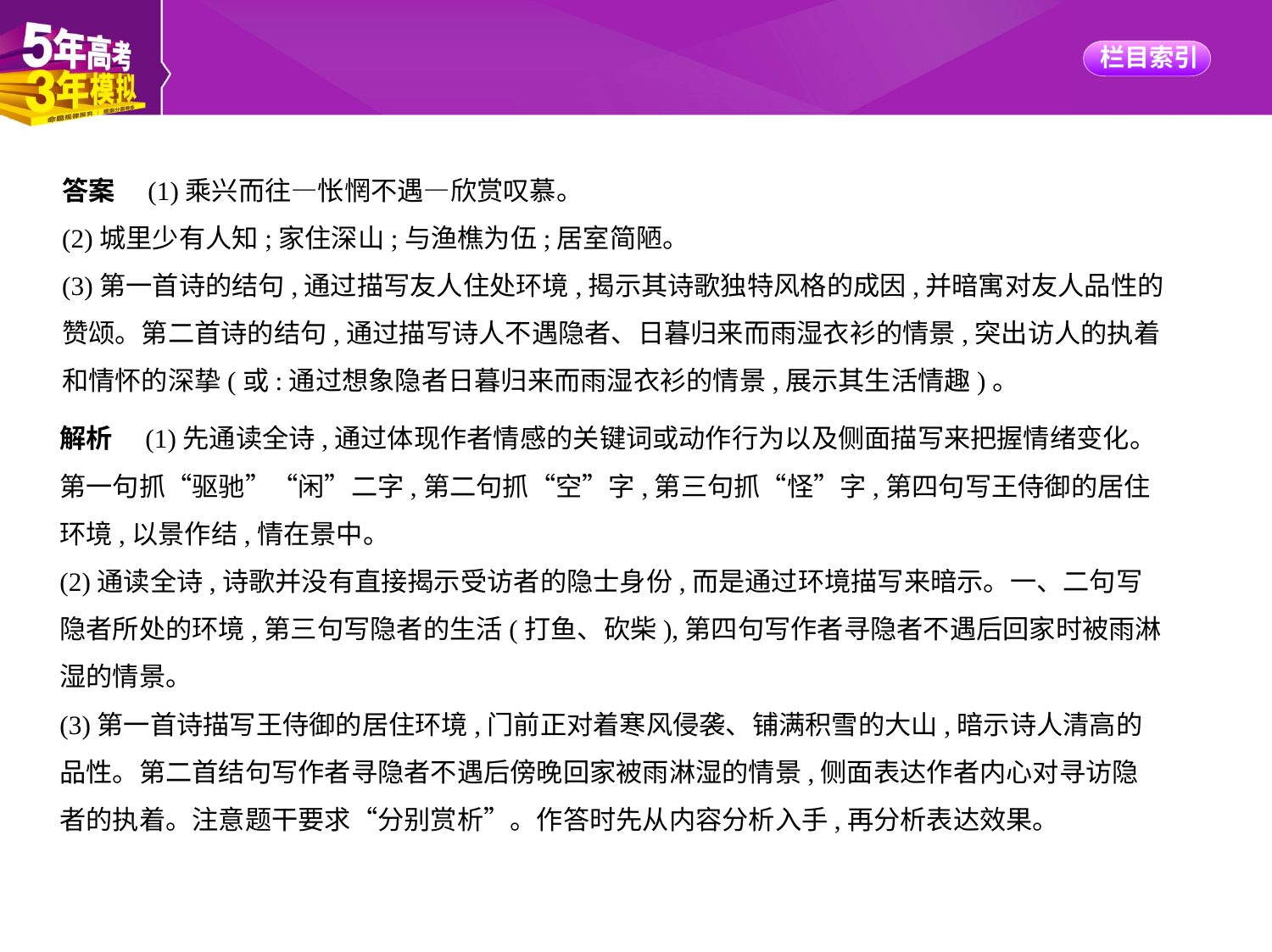

答案　(1)乘兴而往—怅惘不遇—欣赏叹慕。
(2)城里少有人知;家住深山;与渔樵为伍;居室简陋。
(3)第一首诗的结句,通过描写友人住处环境,揭示其诗歌独特风格的成因,并暗寓对友人品性的
赞颂。第二首诗的结句,通过描写诗人不遇隐者、日暮归来而雨湿衣衫的情景,突出访人的执着
和情怀的深挚(或:通过想象隐者日暮归来而雨湿衣衫的情景,展示其生活情趣)。
解析　(1)先通读全诗,通过体现作者情感的关键词或动作行为以及侧面描写来把握情绪变化。
第一句抓“驱驰”“闲”二字,第二句抓“空”字,第三句抓“怪”字,第四句写王侍御的居住
环境,以景作结,情在景中。
(2)通读全诗,诗歌并没有直接揭示受访者的隐士身份,而是通过环境描写来暗示。一、二句写
隐者所处的环境,第三句写隐者的生活(打鱼、砍柴),第四句写作者寻隐者不遇后回家时被雨淋
湿的情景。
(3)第一首诗描写王侍御的居住环境,门前正对着寒风侵袭、铺满积雪的大山,暗示诗人清高的
品性。第二首结句写作者寻隐者不遇后傍晚回家被雨淋湿的情景,侧面表达作者内心对寻访隐
者的执着。注意题干要求“分别赏析”。作答时先从内容分析入手,再分析表达效果。